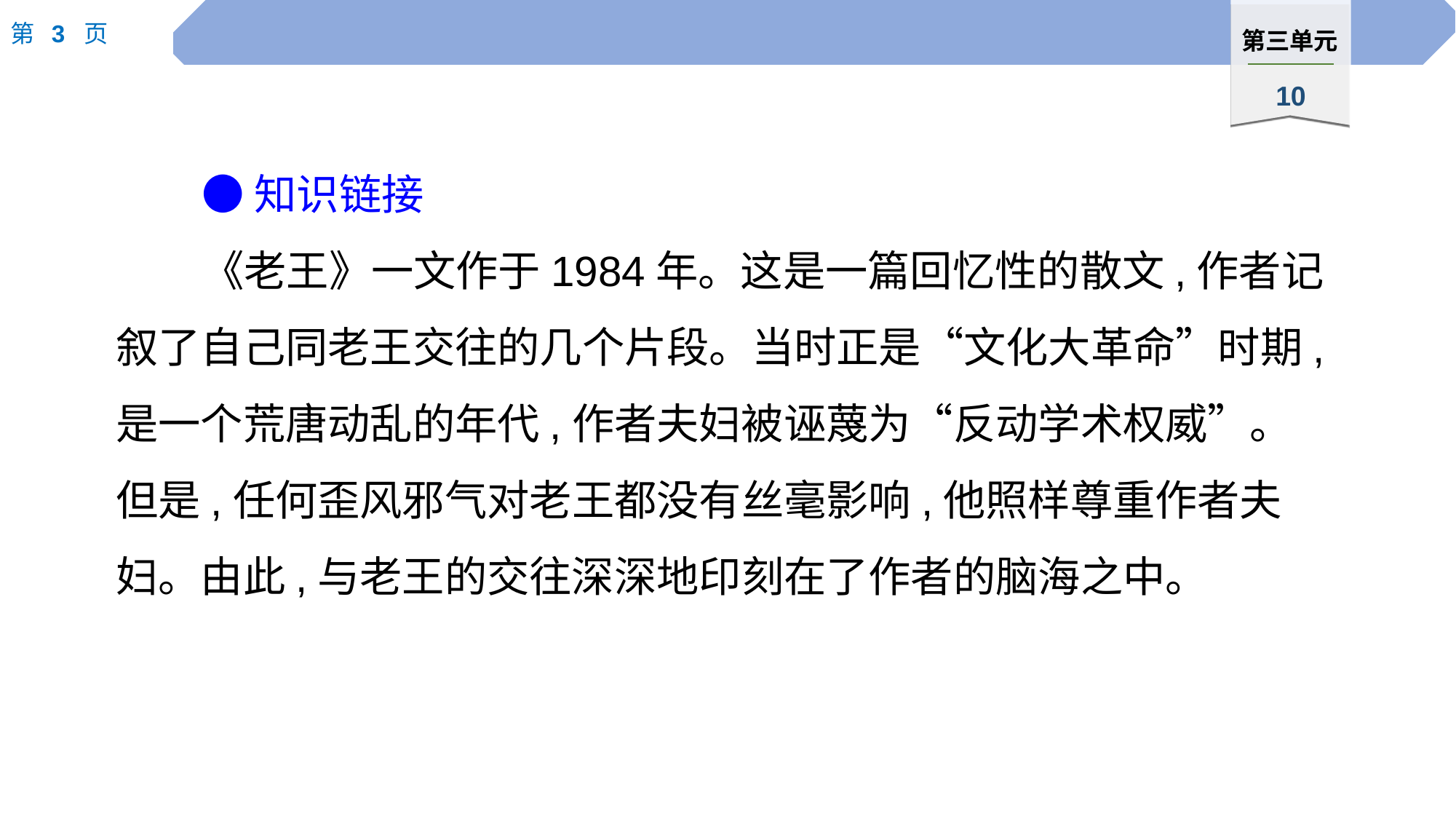

●知识链接
《老王》一文作于1984年。这是一篇回忆性的散文,作者记叙了自己同老王交往的几个片段。当时正是“文化大革命”时期,是一个荒唐动乱的年代,作者夫妇被诬蔑为“反动学术权威”。但是,任何歪风邪气对老王都没有丝毫影响,他照样尊重作者夫妇。由此,与老王的交往深深地印刻在了作者的脑海之中。